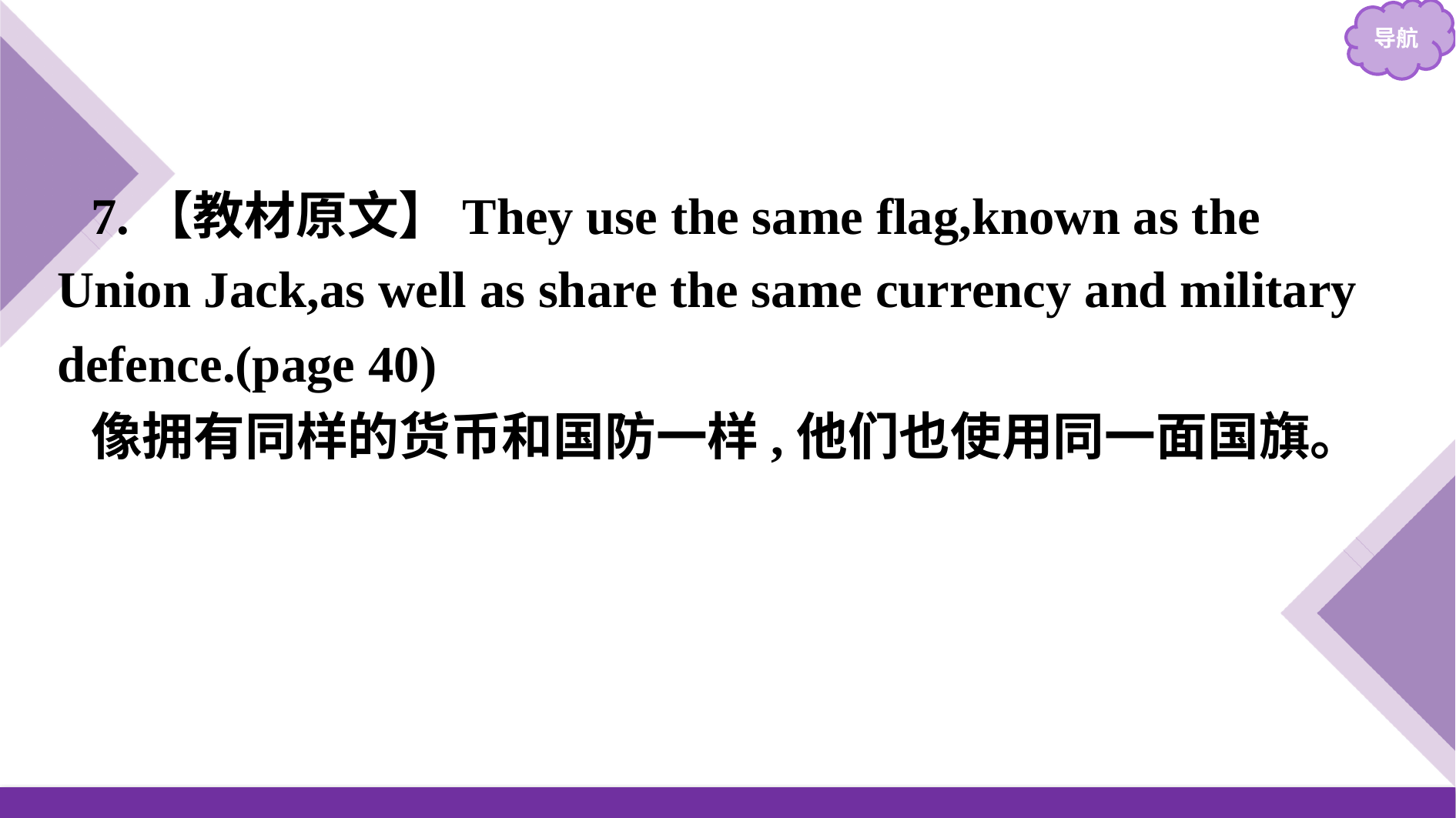

7.【教材原文】They use the same flag,known as the Union Jack,as well as share the same currency and military defence.(page 40)
像拥有同样的货币和国防一样,他们也使用同一面国旗。